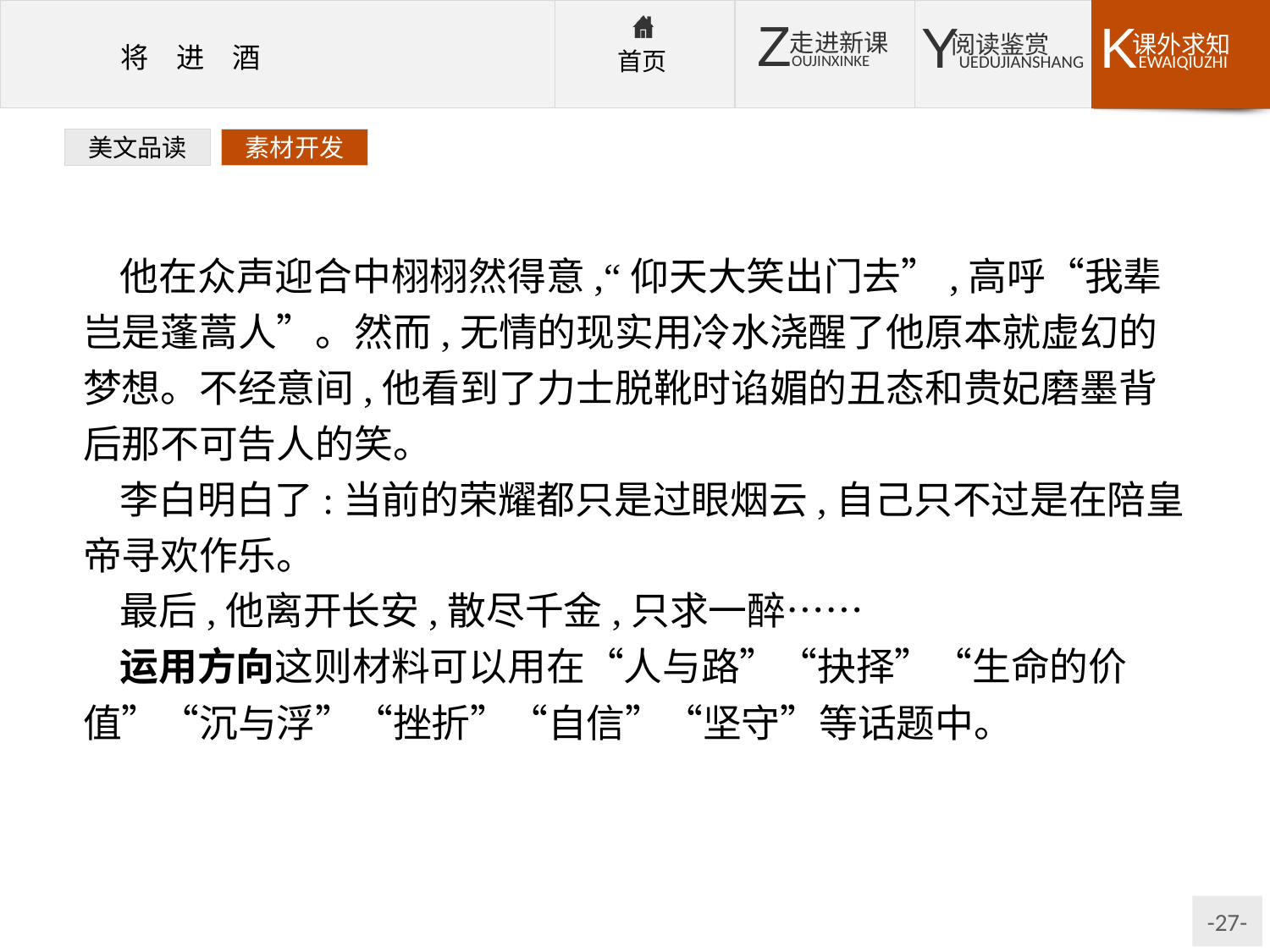

美文品读
素材开发
他在众声迎合中栩栩然得意,“仰天大笑出门去”,高呼“我辈岂是蓬蒿人”。然而,无情的现实用冷水浇醒了他原本就虚幻的梦想。不经意间,他看到了力士脱靴时谄媚的丑态和贵妃磨墨背后那不可告人的笑。
李白明白了:当前的荣耀都只是过眼烟云,自己只不过是在陪皇帝寻欢作乐。
最后,他离开长安,散尽千金,只求一醉……
运用方向这则材料可以用在“人与路”“抉择”“生命的价值”“沉与浮”“挫折”“自信”“坚守”等话题中。